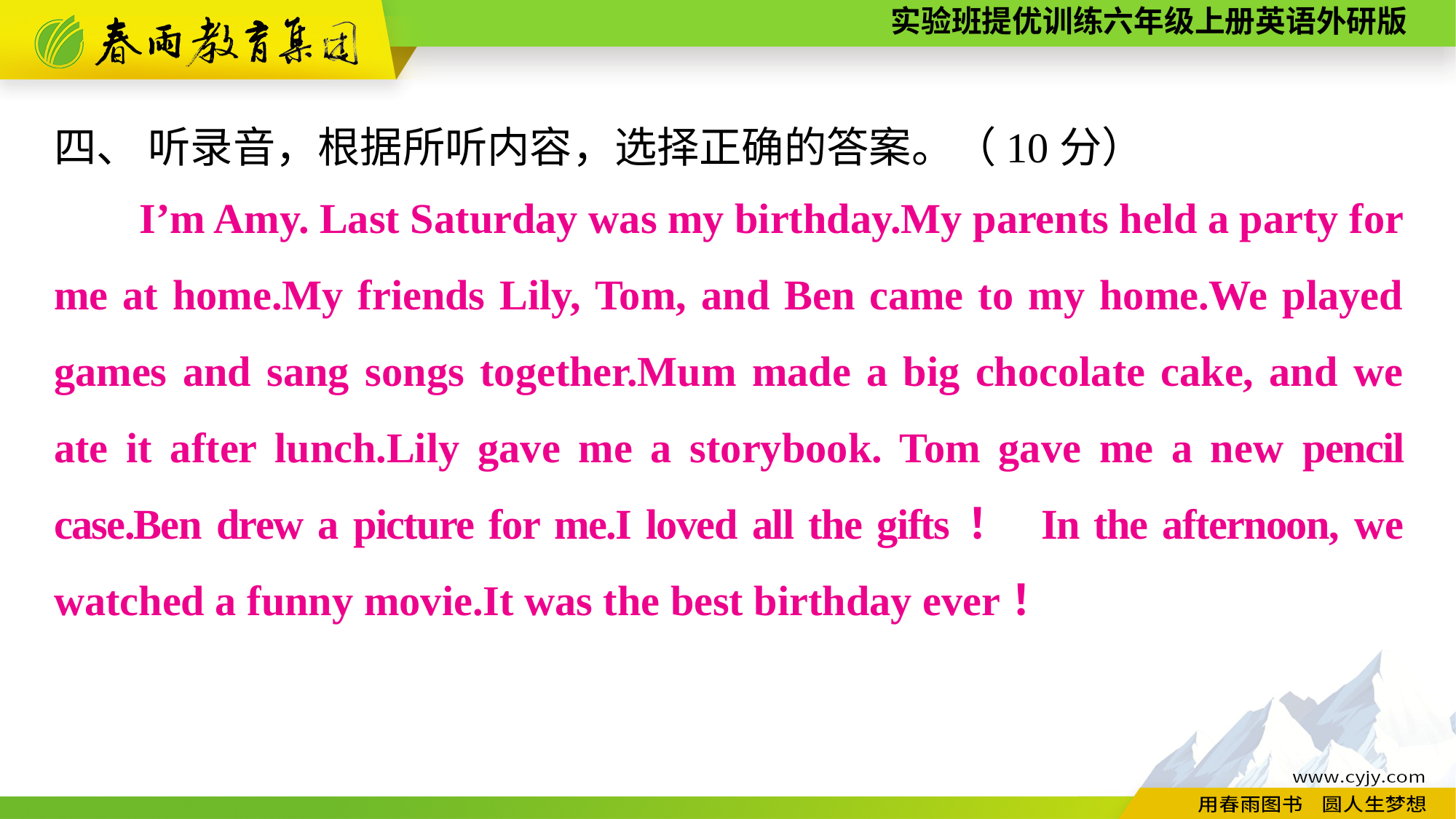

四、 听录音，根据所听内容，选择正确的答案。（10分）
I’m Amy. Last Saturday was my birthday.My parents held a party for me at home.My friends Lily, Tom, and Ben came to my home.We played games and sang songs together.Mum made a big chocolate cake, and we ate it after lunch.Lily gave me a storybook. Tom gave me a new pencil case.Ben drew a picture for me.I loved all the gifts！ In the afternoon, we watched a funny movie.It was the best birthday ever！